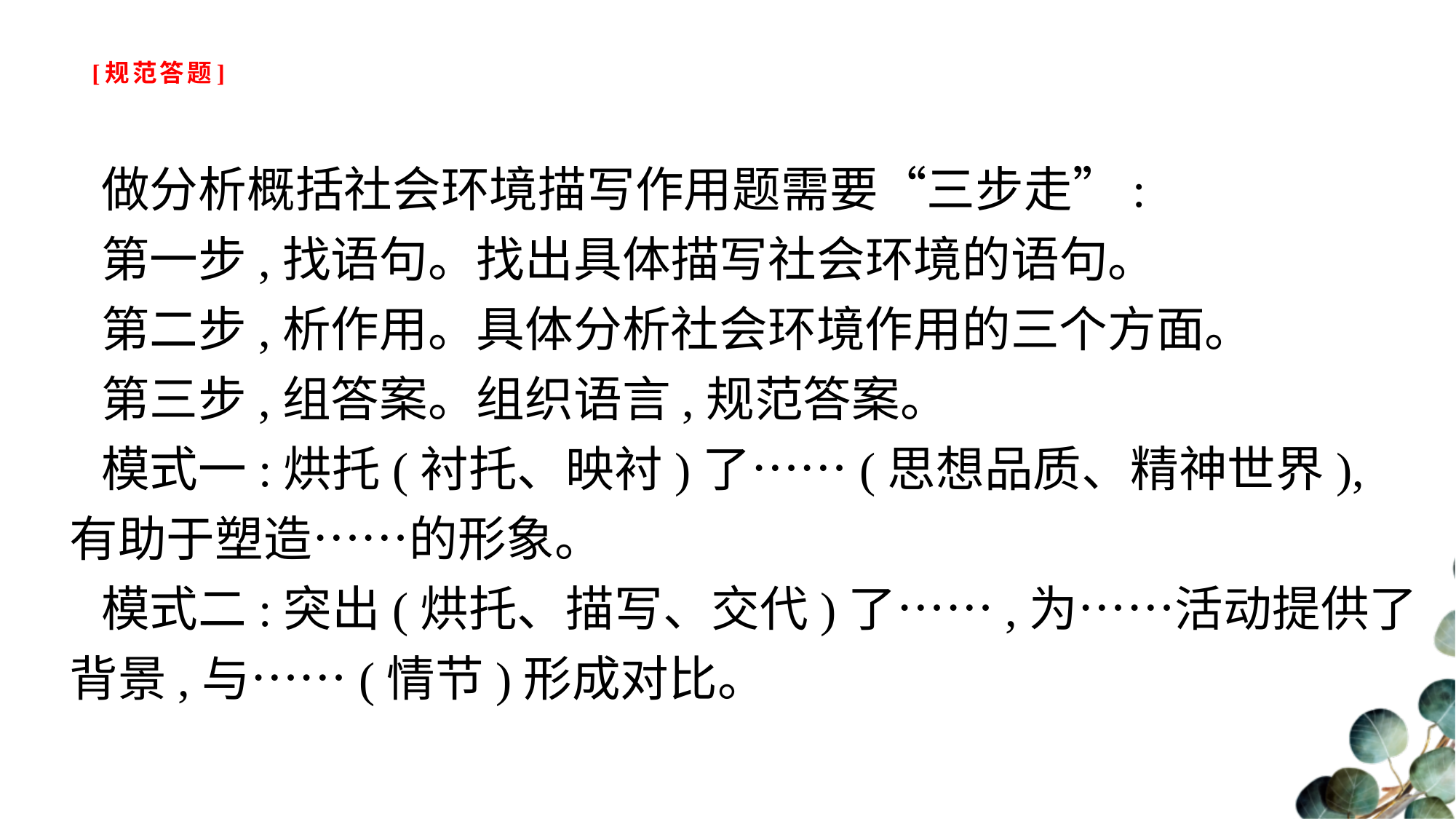

# [规范答题]
做分析概括社会环境描写作用题需要“三步走”:
第一步,找语句。找出具体描写社会环境的语句。
第二步,析作用。具体分析社会环境作用的三个方面。
第三步,组答案。组织语言,规范答案。
模式一:烘托(衬托、映衬)了……(思想品质、精神世界),有助于塑造……的形象。
模式二:突出(烘托、描写、交代)了……,为……活动提供了背景,与……(情节)形成对比。